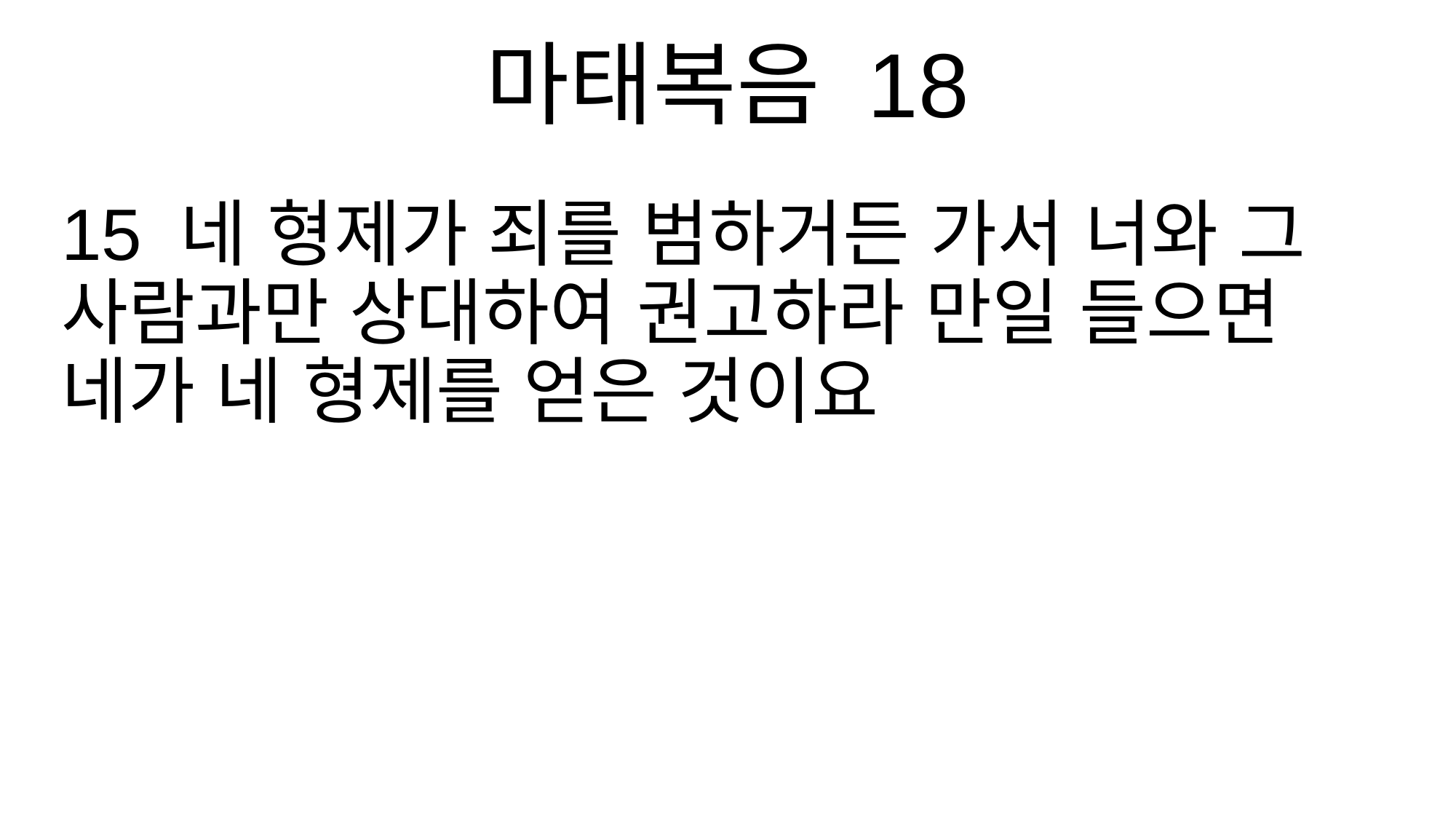

마태복음 18
15 네 형제가 죄를 범하거든 가서 너와 그 사람과만 상대하여 권고하라 만일 들으면 네가 네 형제를 얻은 것이요